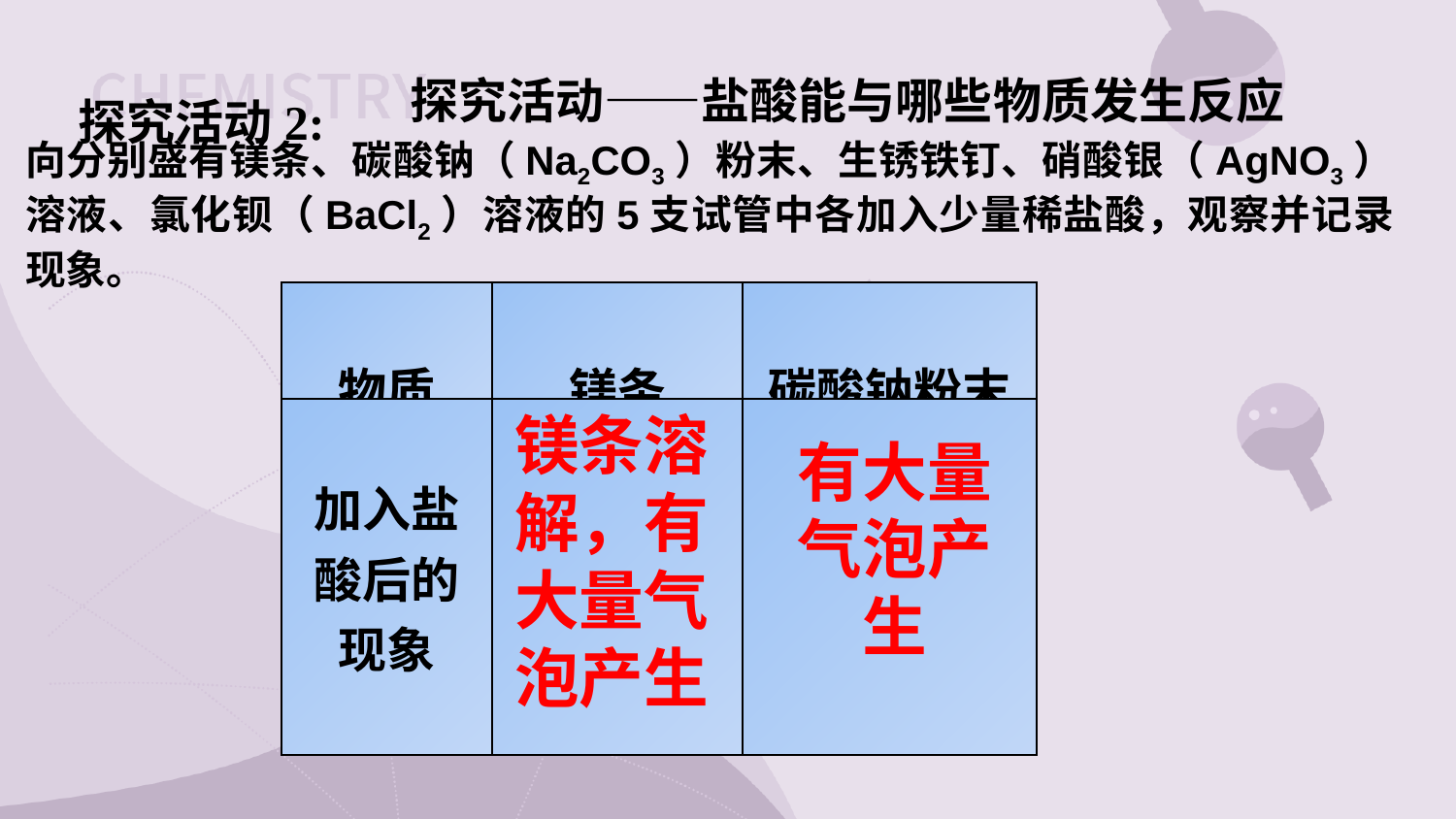

探究活动——盐酸能与哪些物质发生反应
探究活动2:
向分别盛有镁条、碳酸钠（Na2CO3）粉末、生锈铁钉、硝酸银（AgNO3）溶液、氯化钡（BaCl2）溶液的5支试管中各加入少量稀盐酸，观察并记录现象。
| 物质 | 镁条 | 碳酸钠粉末 |
| --- | --- | --- |
| 加入盐酸后的现象 |  |  |
镁条溶
解，有
大量气
泡产生
有大量气泡产生